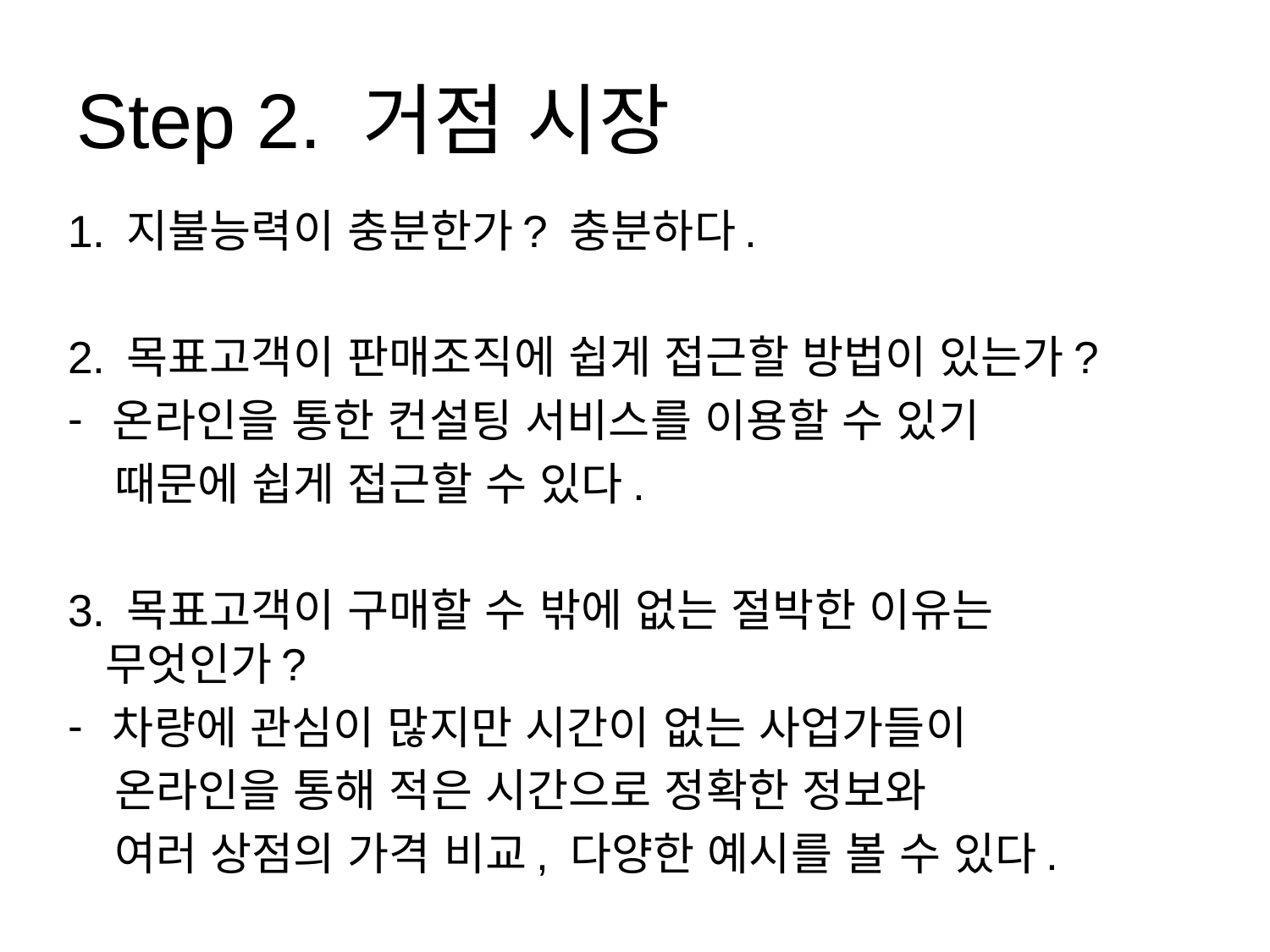

# Step 2. 거점 시장
1. 지불능력이 충분한가? 충분하다.

2. 목표고객이 판매조직에 쉽게 접근할 방법이 있는가?
온라인을 통한 컨설팅 서비스를 이용할 수 있기
   때문에 쉽게 접근할 수 있다.

3. 목표고객이 구매할 수 밖에 없는 절박한 이유는
   무엇인가?
차량에 관심이 많지만 시간이 없는 사업가들이
   온라인을 통해 적은 시간으로 정확한 정보와
   여러 상점의 가격 비교, 다양한 예시를 볼 수 있다.